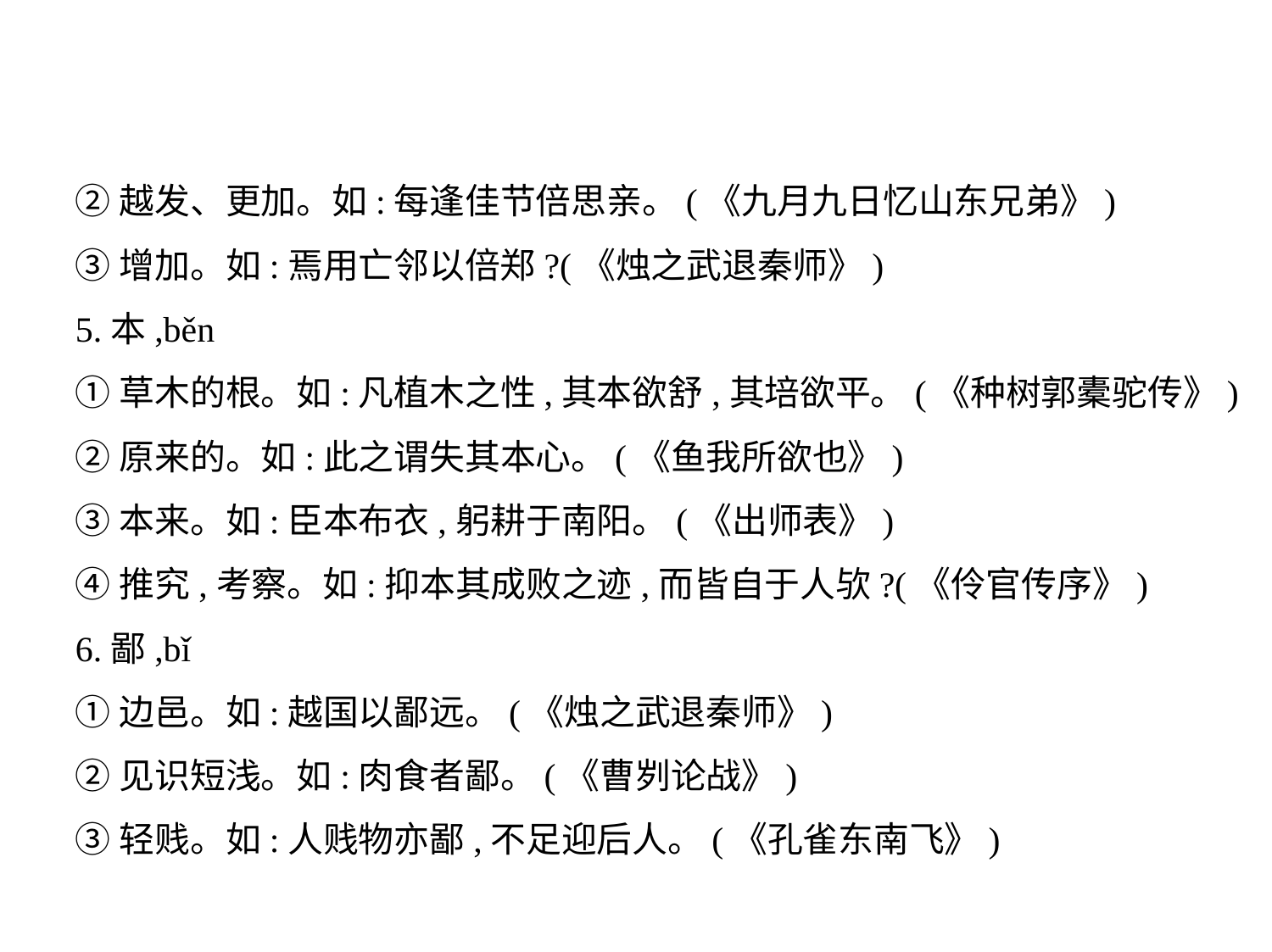

②越发、更加。如:每逢佳节倍思亲。(《九月九日忆山东兄弟》)
③增加。如:焉用亡邻以倍郑?(《烛之武退秦师》)
5.本,běn
①草木的根。如:凡植木之性,其本欲舒,其培欲平。(《种树郭橐驼传》)
②原来的。如:此之谓失其本心。(《鱼我所欲也》)
③本来。如:臣本布衣,躬耕于南阳。(《出师表》)
④推究,考察。如:抑本其成败之迹,而皆自于人欤?(《伶官传序》)
6.鄙,bǐ
①边邑。如:越国以鄙远。(《烛之武退秦师》)
②见识短浅。如:肉食者鄙。(《曹刿论战》)
③轻贱。如:人贱物亦鄙,不足迎后人。(《孔雀东南飞》)